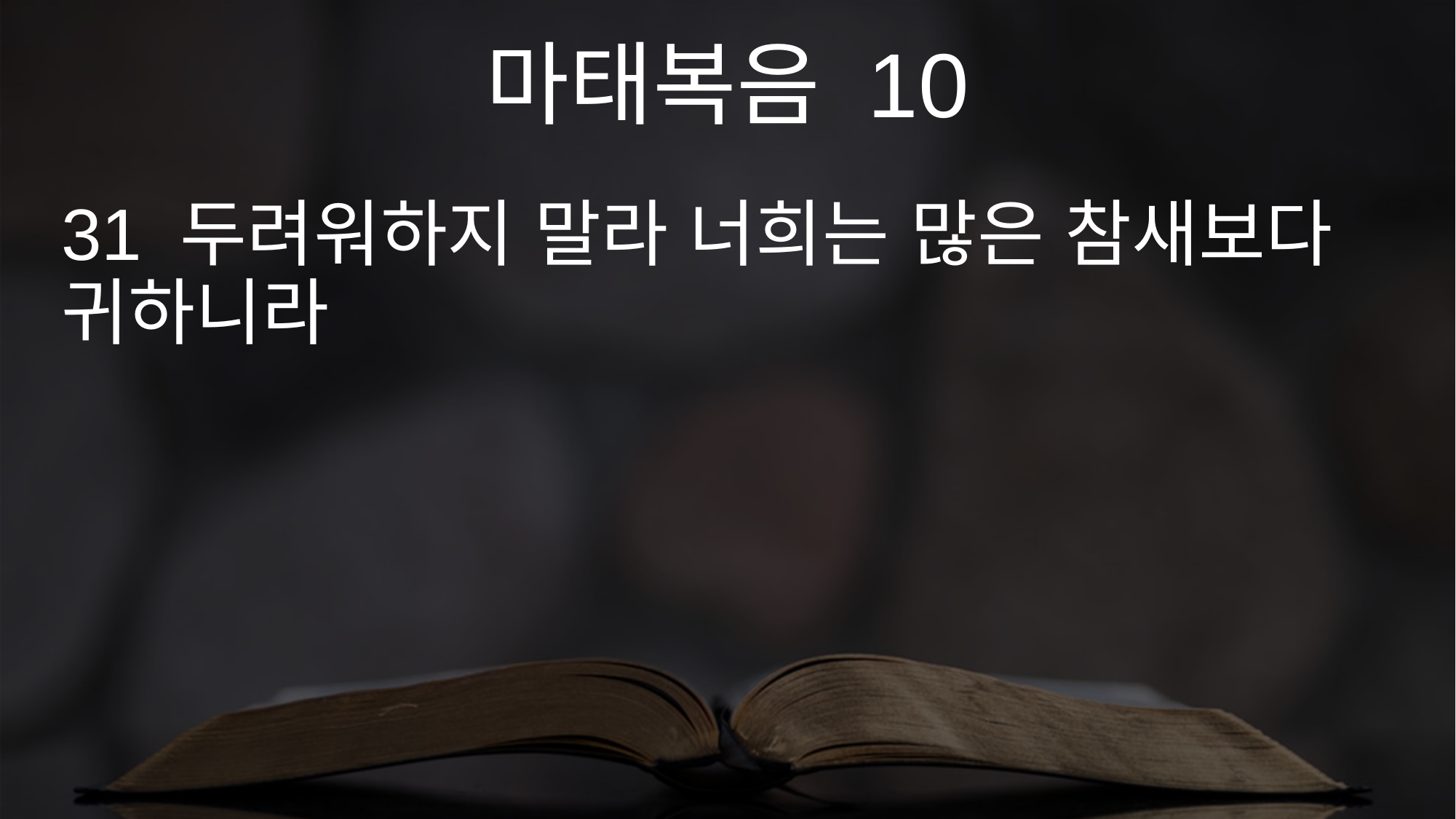

마태복음 10
31 두려워하지 말라 너희는 많은 참새보다 귀하니라